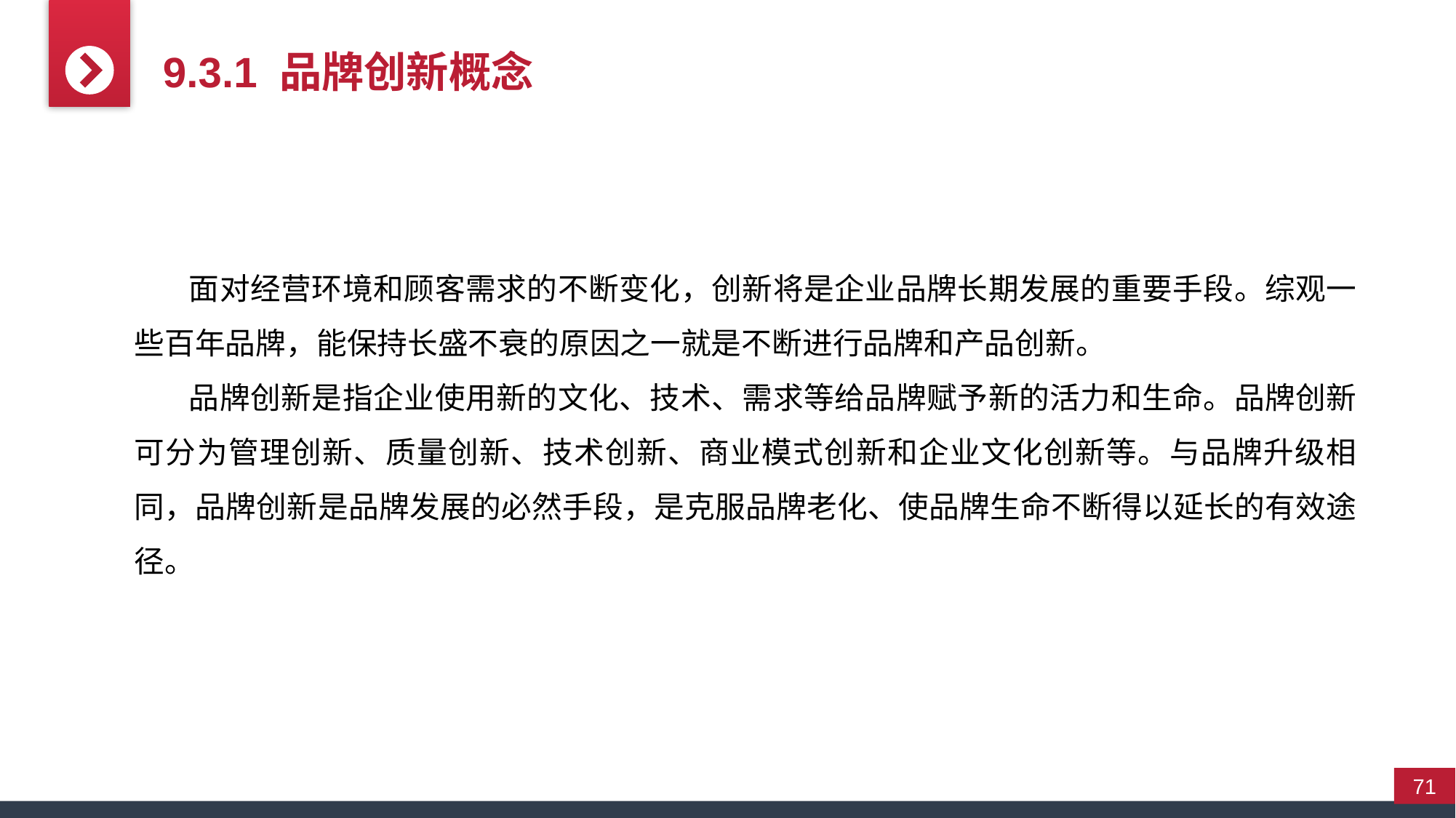

9.3.1 品牌创新概念
面对经营环境和顾客需求的不断变化，创新将是企业品牌长期发展的重要手段。综观一些百年品牌，能保持长盛不衰的原因之一就是不断进行品牌和产品创新。
品牌创新是指企业使用新的文化、技术、需求等给品牌赋予新的活力和生命。品牌创新可分为管理创新、质量创新、技术创新、商业模式创新和企业文化创新等。与品牌升级相同，品牌创新是品牌发展的必然手段，是克服品牌老化、使品牌生命不断得以延长的有效途径。